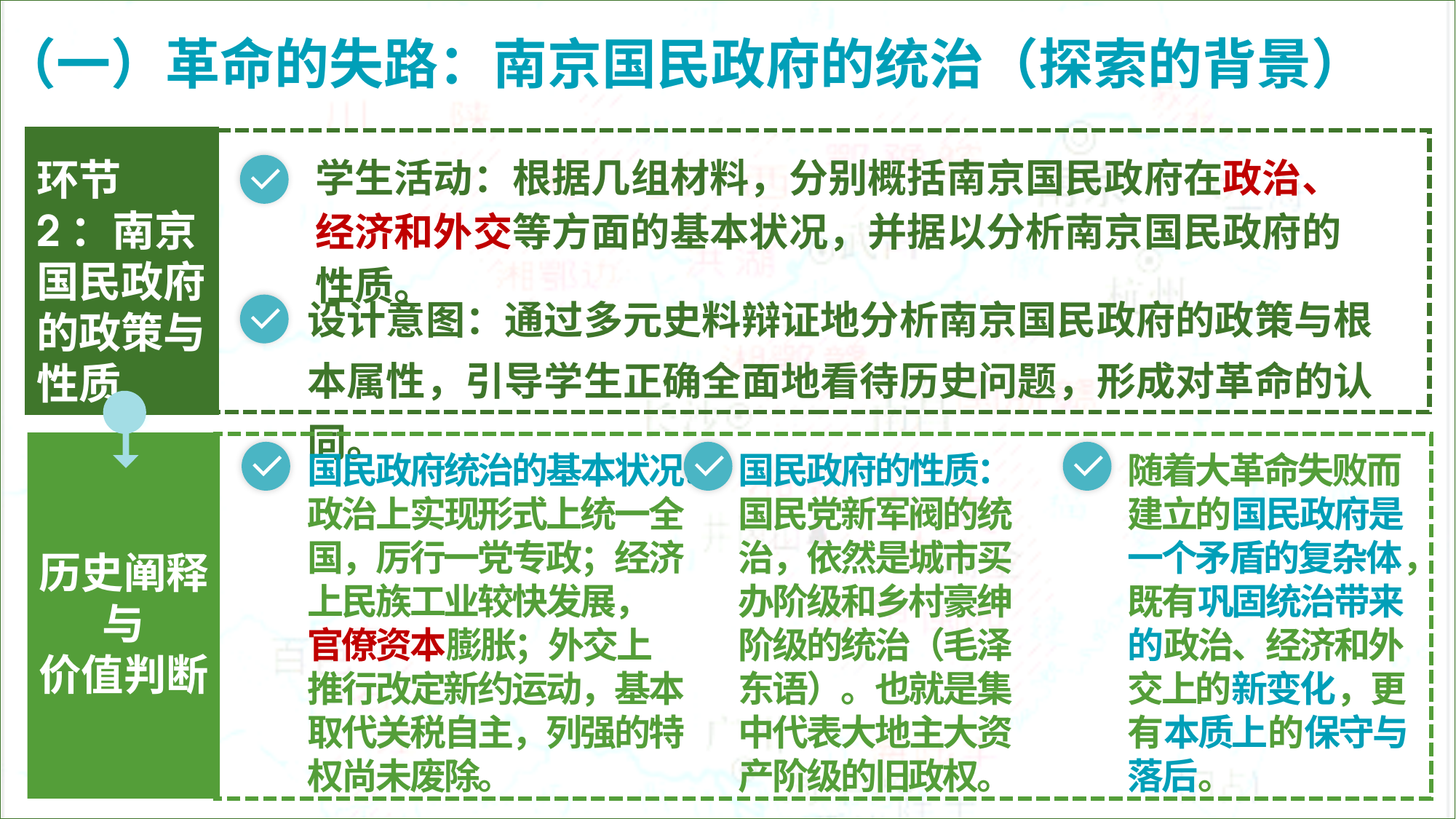

（一）革命的失路：南京国民政府的统治（探索的背景）

环节2：南京国民政府的政策与性质

学生活动：根据几组材料，分别概括南京国民政府在政治、经济和外交等方面的基本状况，并据以分析南京国民政府的性质。

设计意图：通过多元史料辩证地分析南京国民政府的政策与根本属性，引导学生正确全面地看待历史问题，形成对革命的认同。

历史阐释
与
价值判断

国民政府统治的基本状况：政治上实现形式上统一全国，厉行一党专政；经济上民族工业较快发展，官僚资本膨胀；外交上推行改定新约运动，基本取代关税自主，列强的特权尚未废除。

国民政府的性质：国民党新军阀的统治，依然是城市买办阶级和乡村豪绅阶级的统治（毛泽东语）。也就是集中代表大地主大资产阶级的旧政权。

随着大革命失败而建立的国民政府是一个矛盾的复杂体，既有巩固统治带来的政治、经济和外交上的新变化，更有本质上的保守与落后。